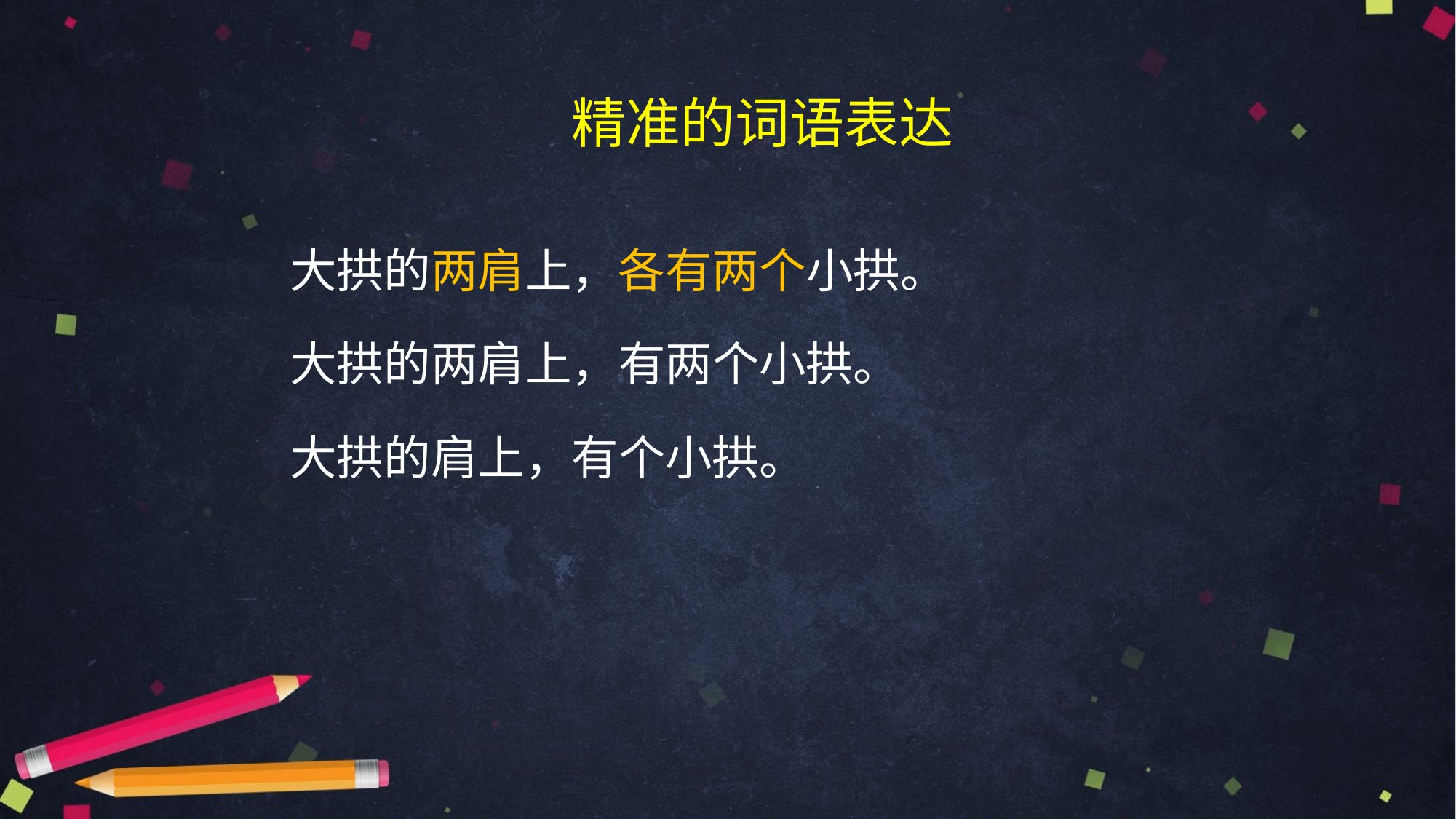

精准的词语表达
  大拱的两肩上，各有两个小拱。
  大拱的两肩上，有两个小拱。
  大拱的肩上，有个小拱。